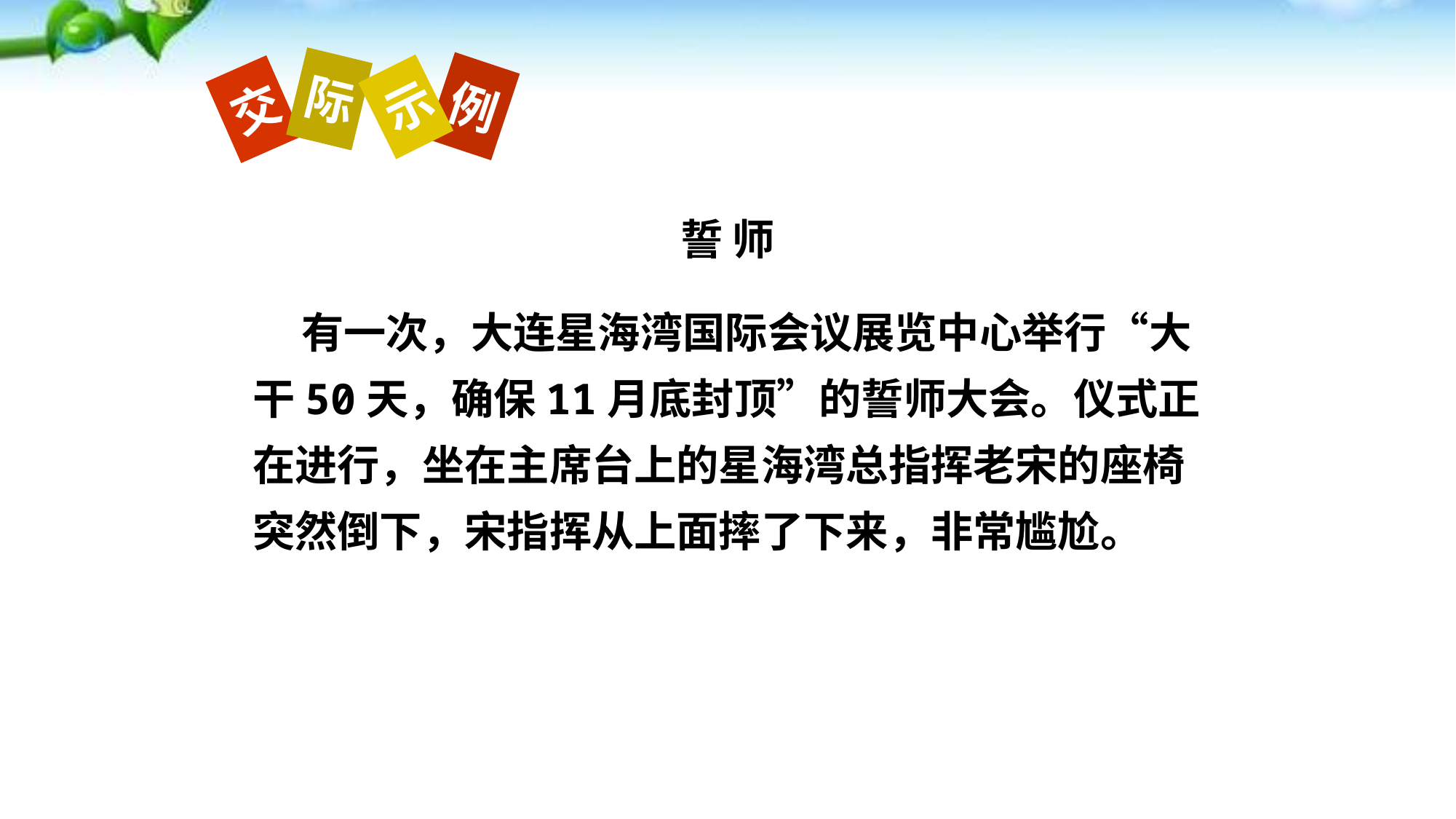

际
例
示
交
誓 师
    有一次，大连星海湾国际会议展览中心举行“大干50天，确保11月底封顶”的誓师大会。仪式正在进行，坐在主席台上的星海湾总指挥老宋的座椅突然倒下，宋指挥从上面摔了下来，非常尴尬。